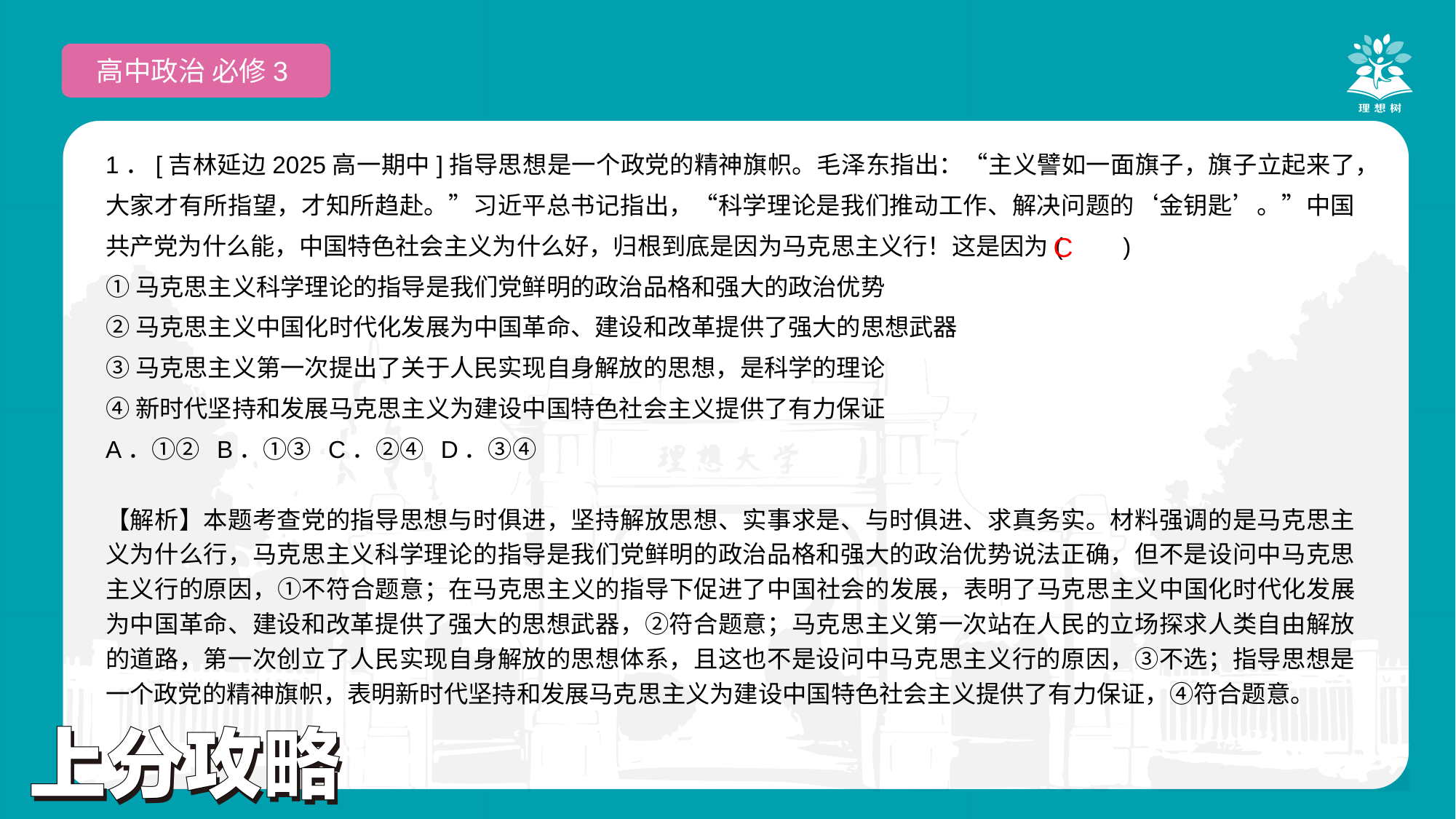

高中政治 必修3
1．[吉林延边2025高一期中]指导思想是一个政党的精神旗帜。毛泽东指出：“主义譬如一面旗子，旗子立起来了，大家才有所指望，才知所趋赴。”习近平总书记指出，“科学理论是我们推动工作、解决问题的‘金钥匙’。”中国共产党为什么能，中国特色社会主义为什么好，归根到底是因为马克思主义行！这是因为(　　)
①马克思主义科学理论的指导是我们党鲜明的政治品格和强大的政治优势
②马克思主义中国化时代化发展为中国革命、建设和改革提供了强大的思想武器
③马克思主义第一次提出了关于人民实现自身解放的思想，是科学的理论
④新时代坚持和发展马克思主义为建设中国特色社会主义提供了有力保证
A．①②  B．①③  C．②④  D．③④
 C
【解析】本题考查党的指导思想与时俱进，坚持解放思想、实事求是、与时俱进、求真务实。材料强调的是马克思主义为什么行，马克思主义科学理论的指导是我们党鲜明的政治品格和强大的政治优势说法正确，但不是设问中马克思主义行的原因，①不符合题意；在马克思主义的指导下促进了中国社会的发展，表明了马克思主义中国化时代化发展为中国革命、建设和改革提供了强大的思想武器，②符合题意；马克思主义第一次站在人民的立场探求人类自由解放的道路，第一次创立了人民实现自身解放的思想体系，且这也不是设问中马克思主义行的原因，③不选；指导思想是一个政党的精神旗帜，表明新时代坚持和发展马克思主义为建设中国特色社会主义提供了有力保证，④符合题意。